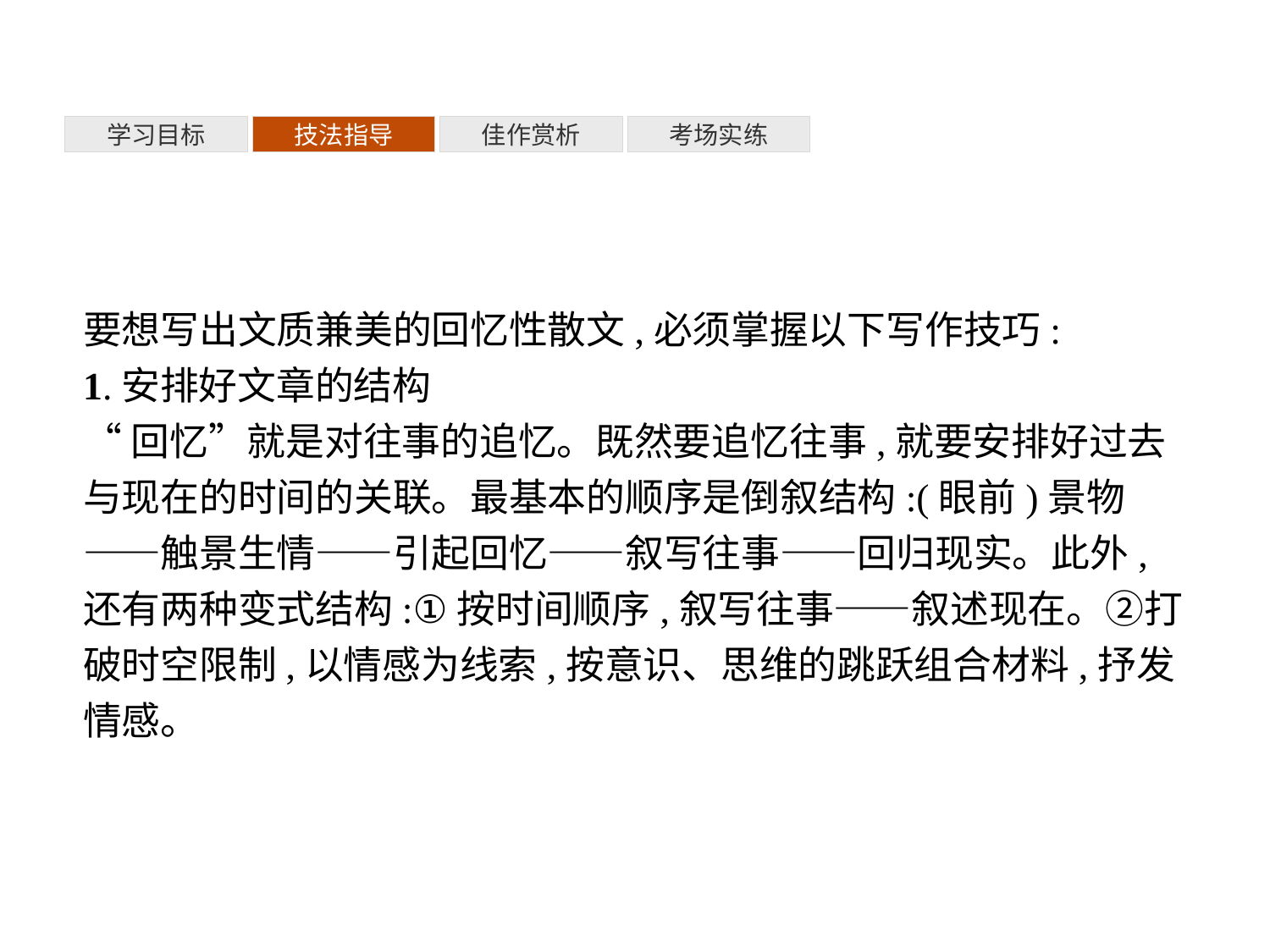

考场实练
学习目标
技法指导
佳作赏析
要想写出文质兼美的回忆性散文,必须掌握以下写作技巧:
1.安排好文章的结构
“回忆”就是对往事的追忆。既然要追忆往事,就要安排好过去与现在的时间的关联。最基本的顺序是倒叙结构:(眼前)景物——触景生情——引起回忆——叙写往事——回归现实。此外,还有两种变式结构:①按时间顺序,叙写往事——叙述现在。②打破时空限制,以情感为线索,按意识、思维的跳跃组合材料,抒发情感。